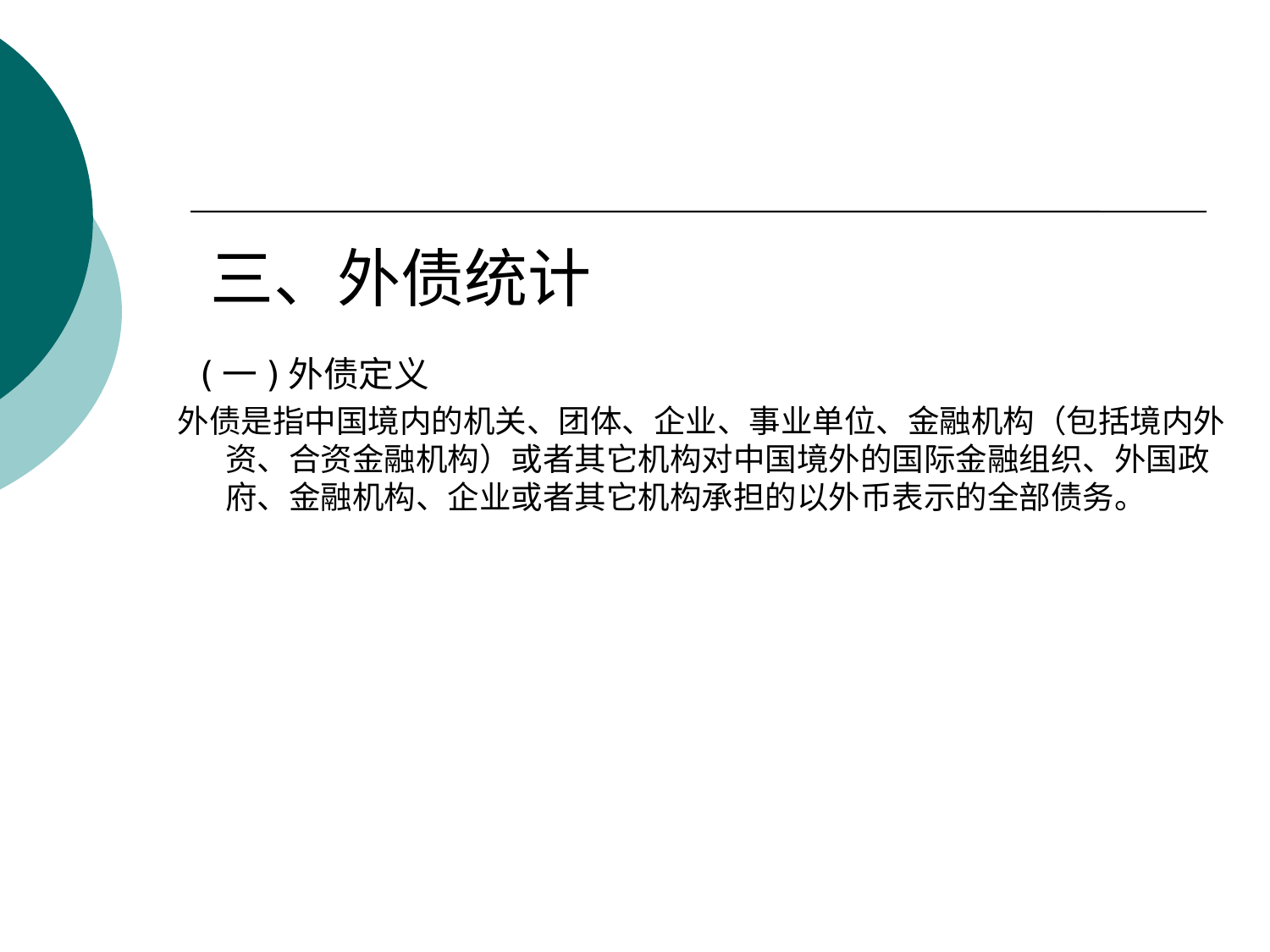

#

三、外债统计
  (一)外债定义
外债是指中国境内的机关、团体、企业、事业单位、金融机构（包括境内外资、合资金融机构）或者其它机构对中国境外的国际金融组织、外国政府、金融机构、企业或者其它机构承担的以外币表示的全部债务。